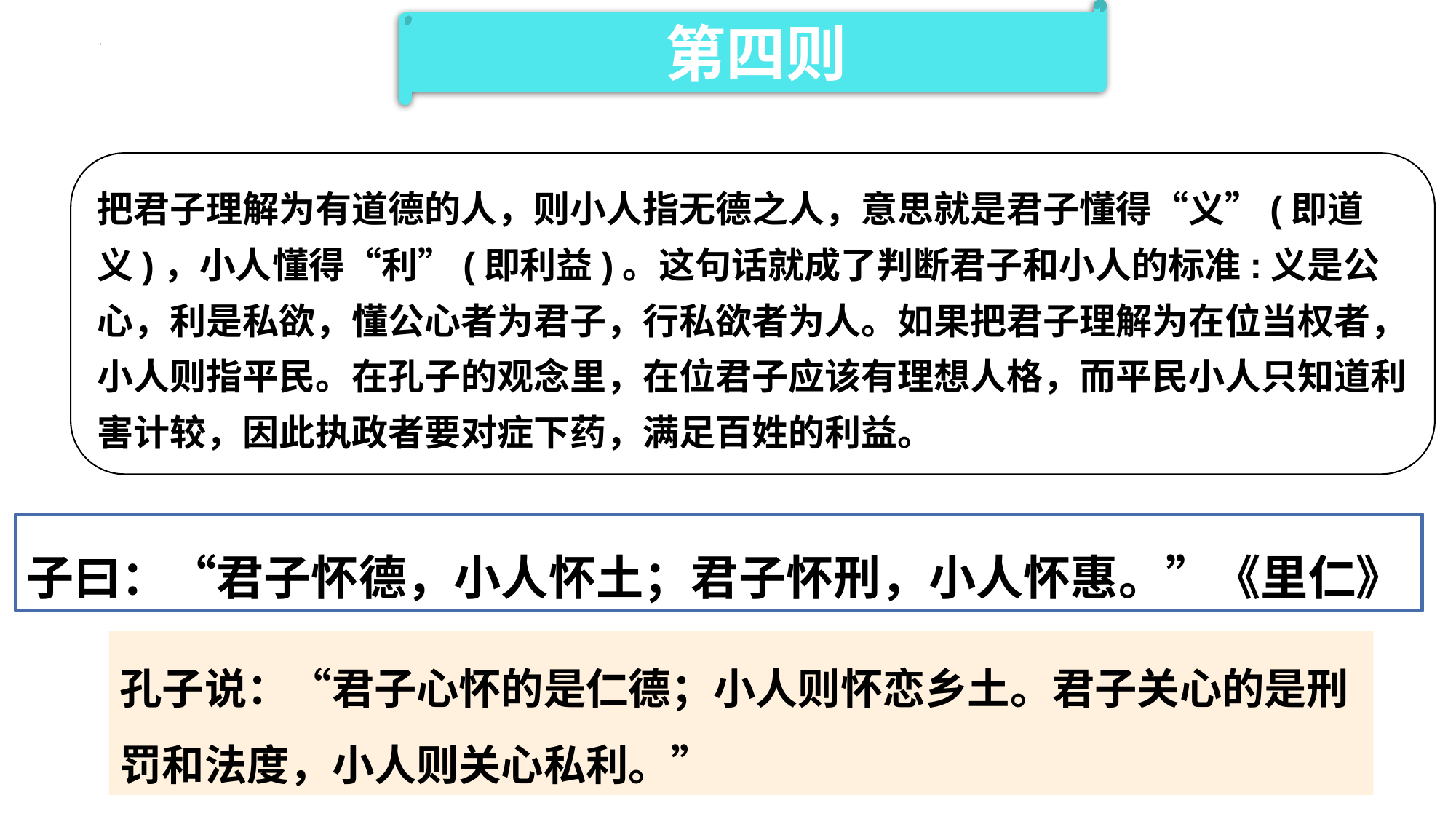

第四则
把君子理解为有道德的人，则小人指无德之人，意思就是君子懂得“义”(即道义)，小人懂得“利”(即利益)。这句话就成了判断君子和小人的标准:义是公心，利是私欲，懂公心者为君子，行私欲者为人。如果把君子理解为在位当权者，小人则指平民。在孔子的观念里，在位君子应该有理想人格，而平民小人只知道利害计较，因此执政者要对症下药，满足百姓的利益。
子曰：“君子怀德，小人怀土；君子怀刑，小人怀惠。”《里仁》
孔子说：“君子心怀的是仁德；小人则怀恋乡土。君子关心的是刑罚和法度，小人则关心私利。”